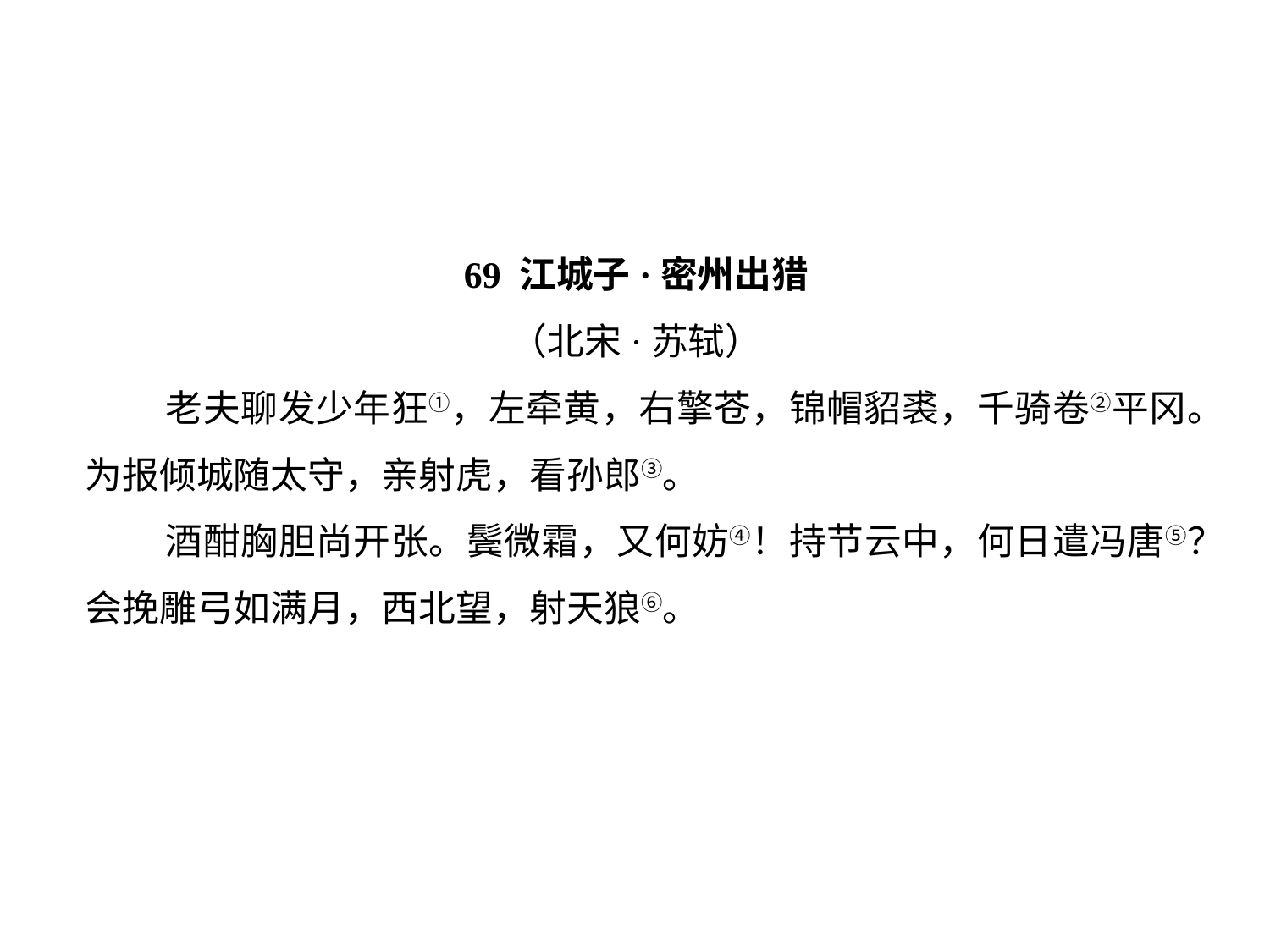

69 江城子·密州出猎
（北宋·苏轼）
        老夫聊发少年狂①，左牵黄，右擎苍，锦帽貂裘，千骑卷②平冈。为报倾城随太守，亲射虎，看孙郎③。
        酒酣胸胆尚开张。鬓微霜，又何妨④！持节云中，何日遣冯唐⑤？会挽雕弓如满月，西北望，射天狼⑥。